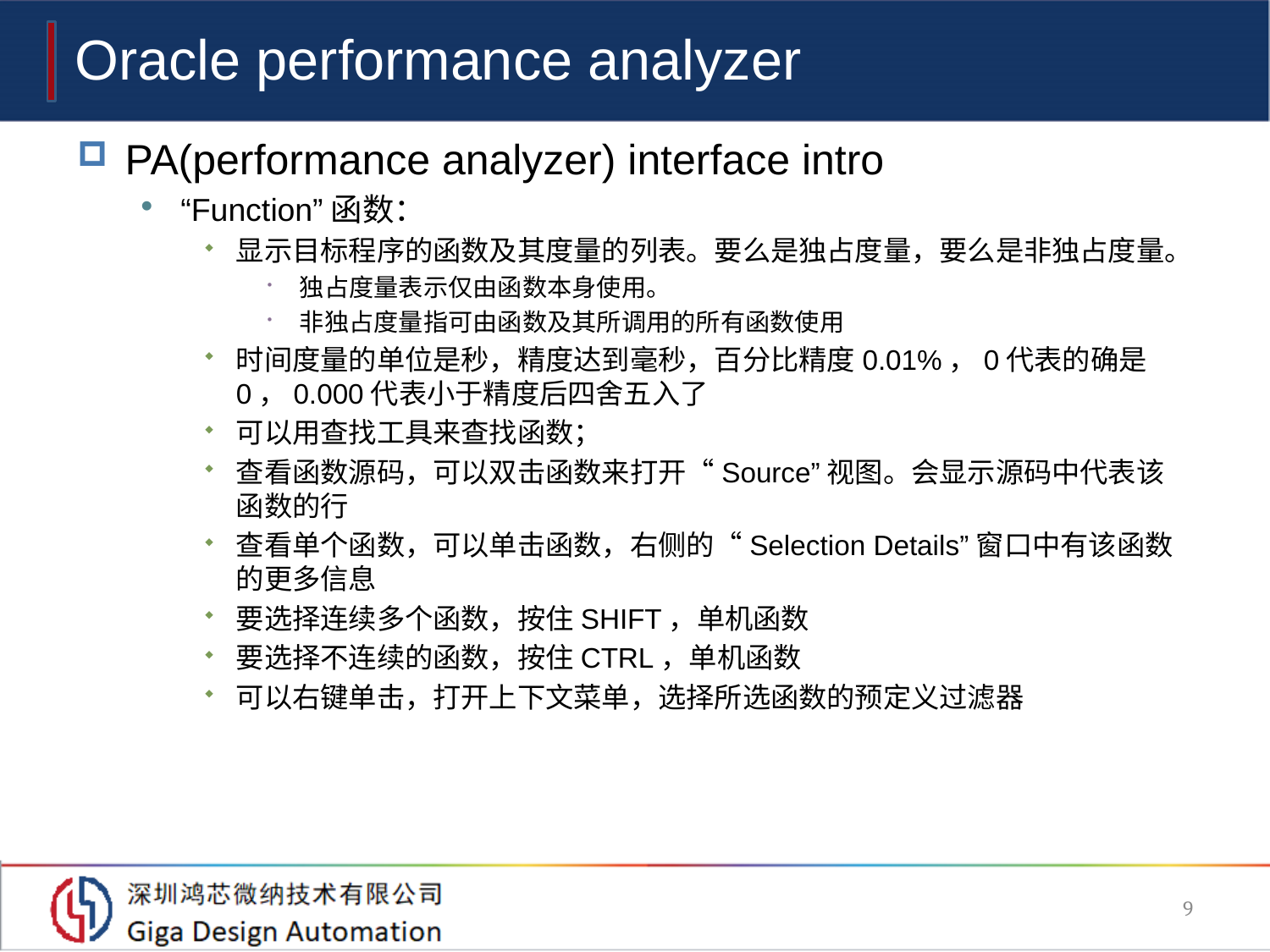

# Oracle performance analyzer
PA(performance analyzer) interface intro
“Function”函数：
显示目标程序的函数及其度量的列表。要么是独占度量，要么是非独占度量。
独占度量表示仅由函数本身使用。
非独占度量指可由函数及其所调用的所有函数使用
时间度量的单位是秒，精度达到毫秒，百分比精度0.01%，0代表的确是0，0.000代表小于精度后四舍五入了
可以用查找工具来查找函数；
查看函数源码，可以双击函数来打开“Source”视图。会显示源码中代表该函数的行
查看单个函数，可以单击函数，右侧的“Selection Details”窗口中有该函数的更多信息
要选择连续多个函数，按住SHIFT，单机函数
要选择不连续的函数，按住CTRL，单机函数
可以右键单击，打开上下文菜单，选择所选函数的预定义过滤器

9